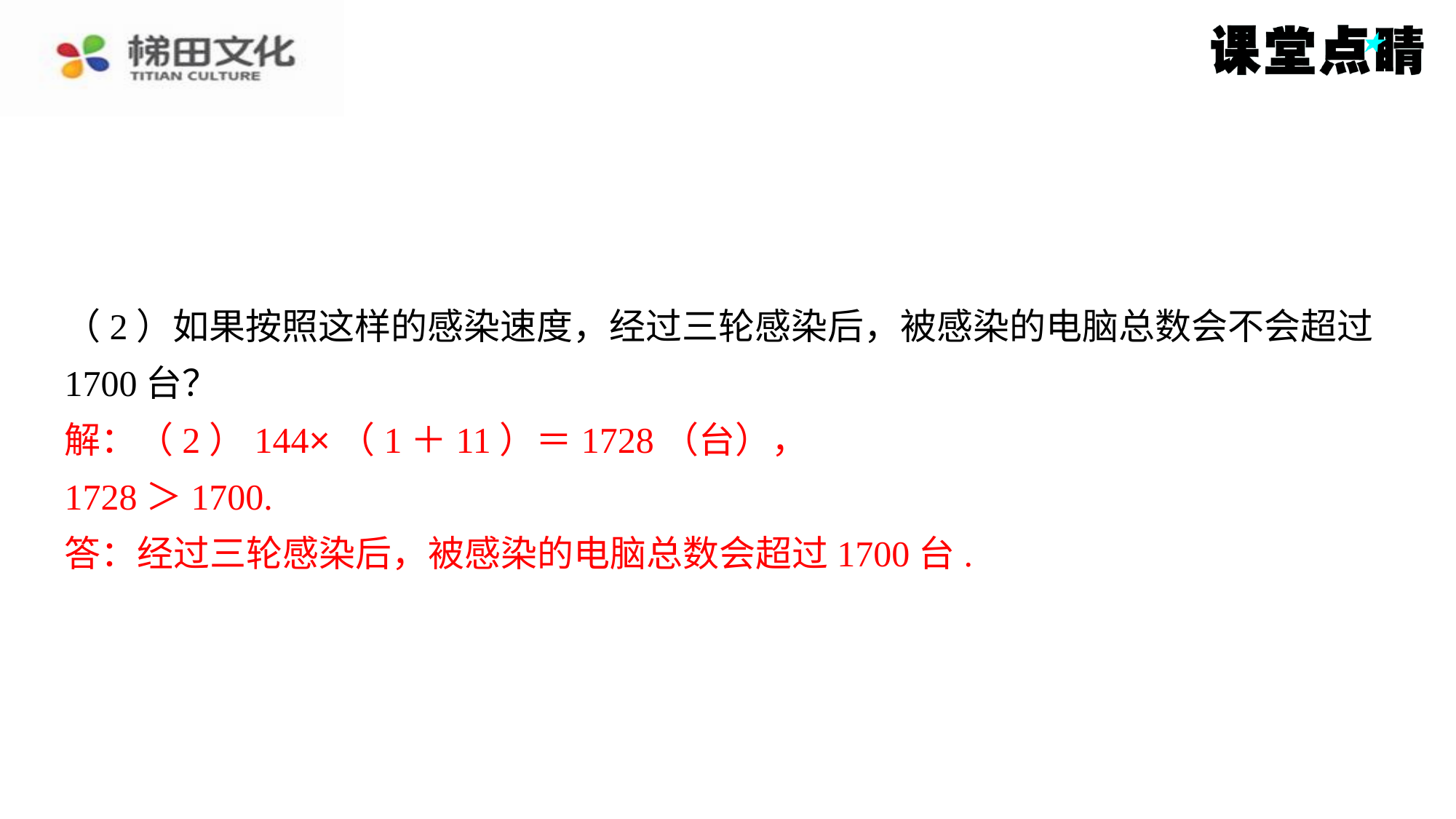

（2）如果按照这样的感染速度，经过三轮感染后，被感染的电脑总数会不会超过
1700台？
解：（2）144×（1＋11）＝1728（台），
1728＞1700.
答：经过三轮感染后，被感染的电脑总数会超过1700台.
解：（2）144×（1＋11）＝1728（台），
1728＞1700.
答：经过三轮感染后，被感染的电脑总数会超过1700台.